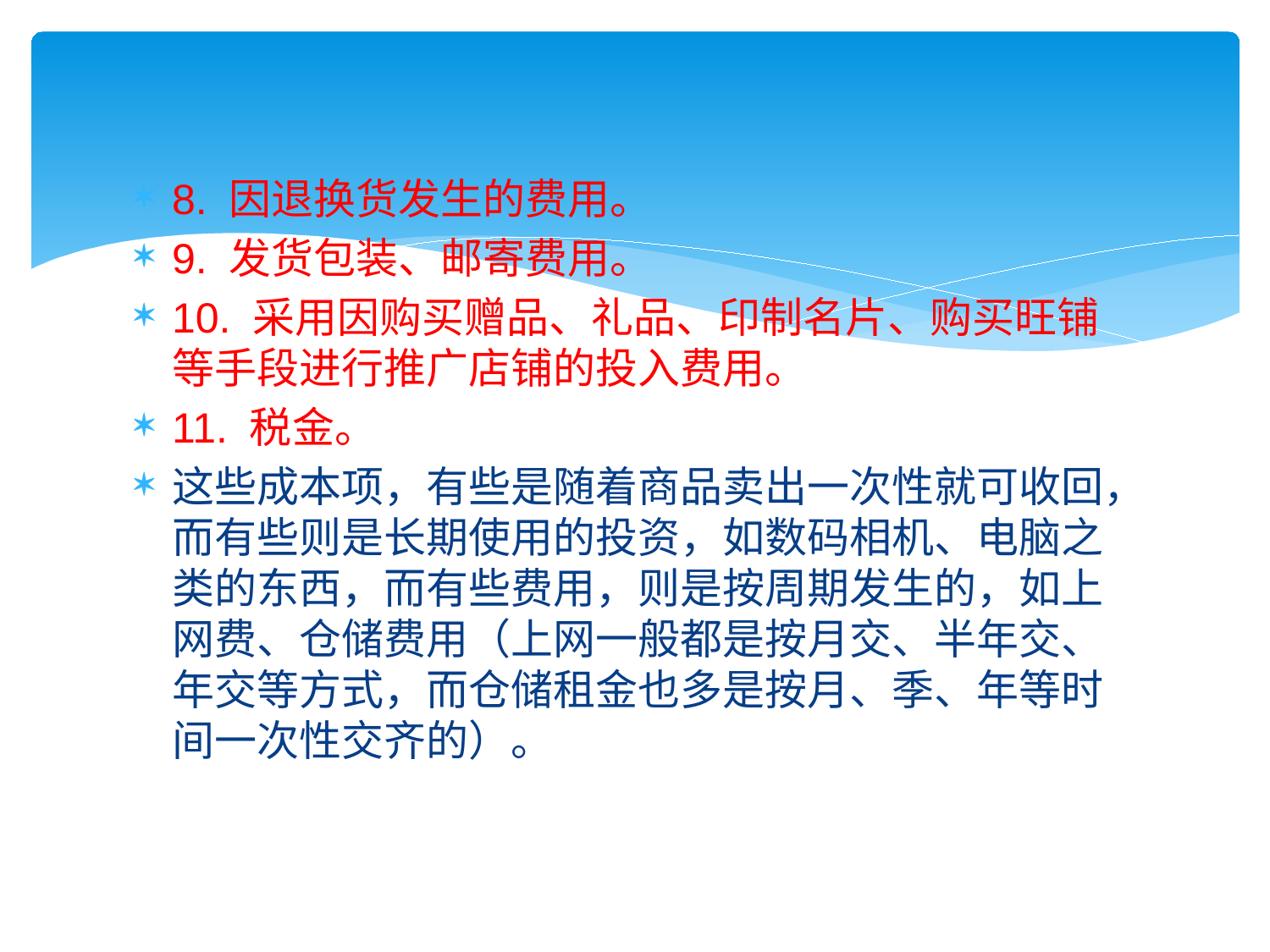

8. 因退换货发生的费用。
9. 发货包装、邮寄费用。
10. 采用因购买赠品、礼品、印制名片、购买旺铺等手段进行推广店铺的投入费用。
11. 税金。
这些成本项，有些是随着商品卖出一次性就可收回，而有些则是长期使用的投资，如数码相机、电脑之类的东西，而有些费用，则是按周期发生的，如上网费、仓储费用（上网一般都是按月交、半年交、年交等方式，而仓储租金也多是按月、季、年等时间一次性交齐的）。